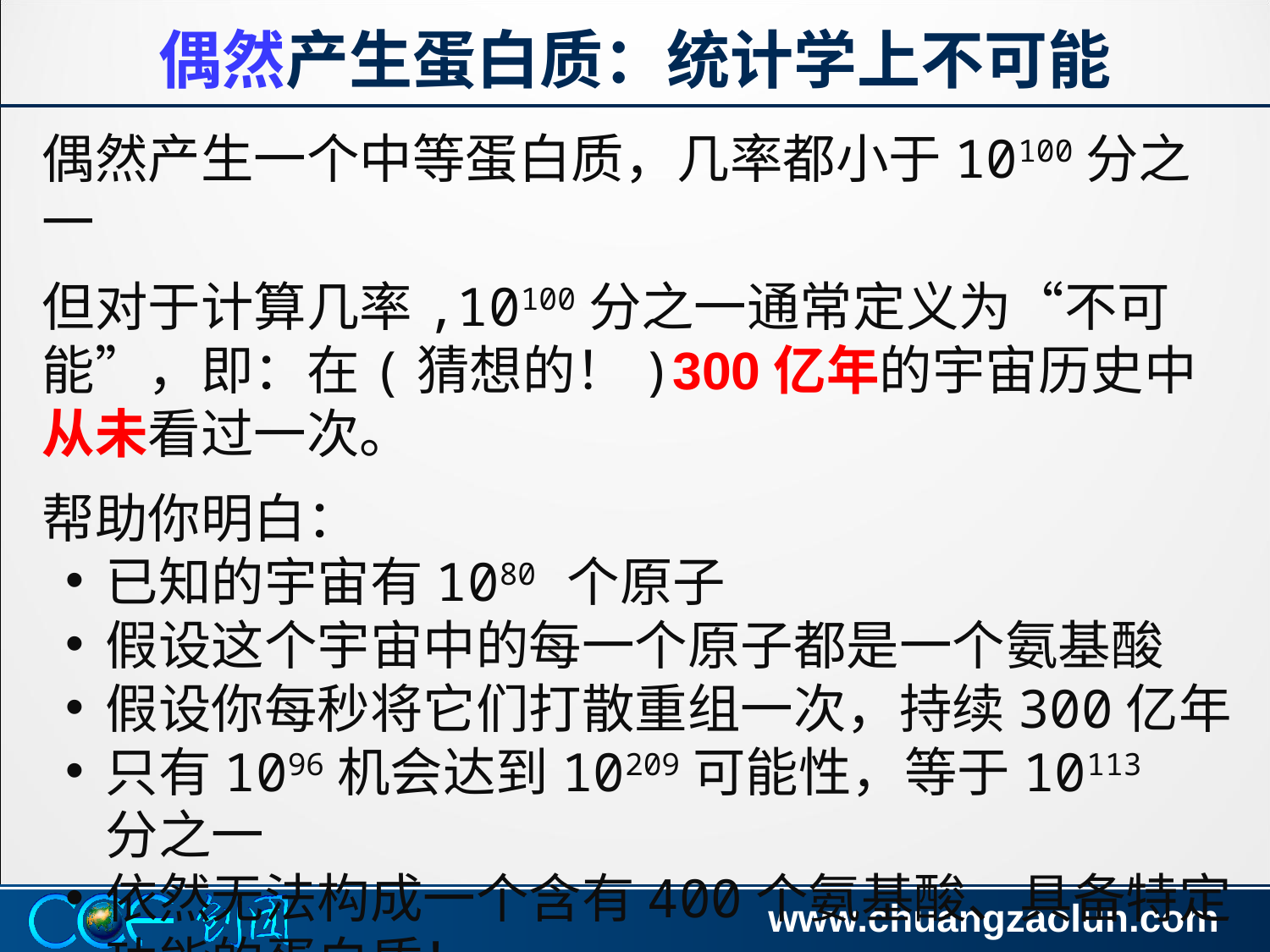

Protein 8: odds of protein using all electrons in the universe
# 偶然产生蛋白质：统计学上不可能
偶然产生一个中等蛋白质，几率都小于10100分之一

但对于计算几率,10100分之一通常定义为“不可能”，即：在(猜想的！)300亿年的宇宙历史中从未看过一次。

帮助你明白：
已知的宇宙有1080 个原子
假设这个宇宙中的每一个原子都是一个氨基酸
假设你每秒将它们打散重组一次，持续300亿年
只有1096机会达到10209可能性，等于10113 分之一
依然无法构成一个含有400个氨基酸、具备特定功能的蛋白质！